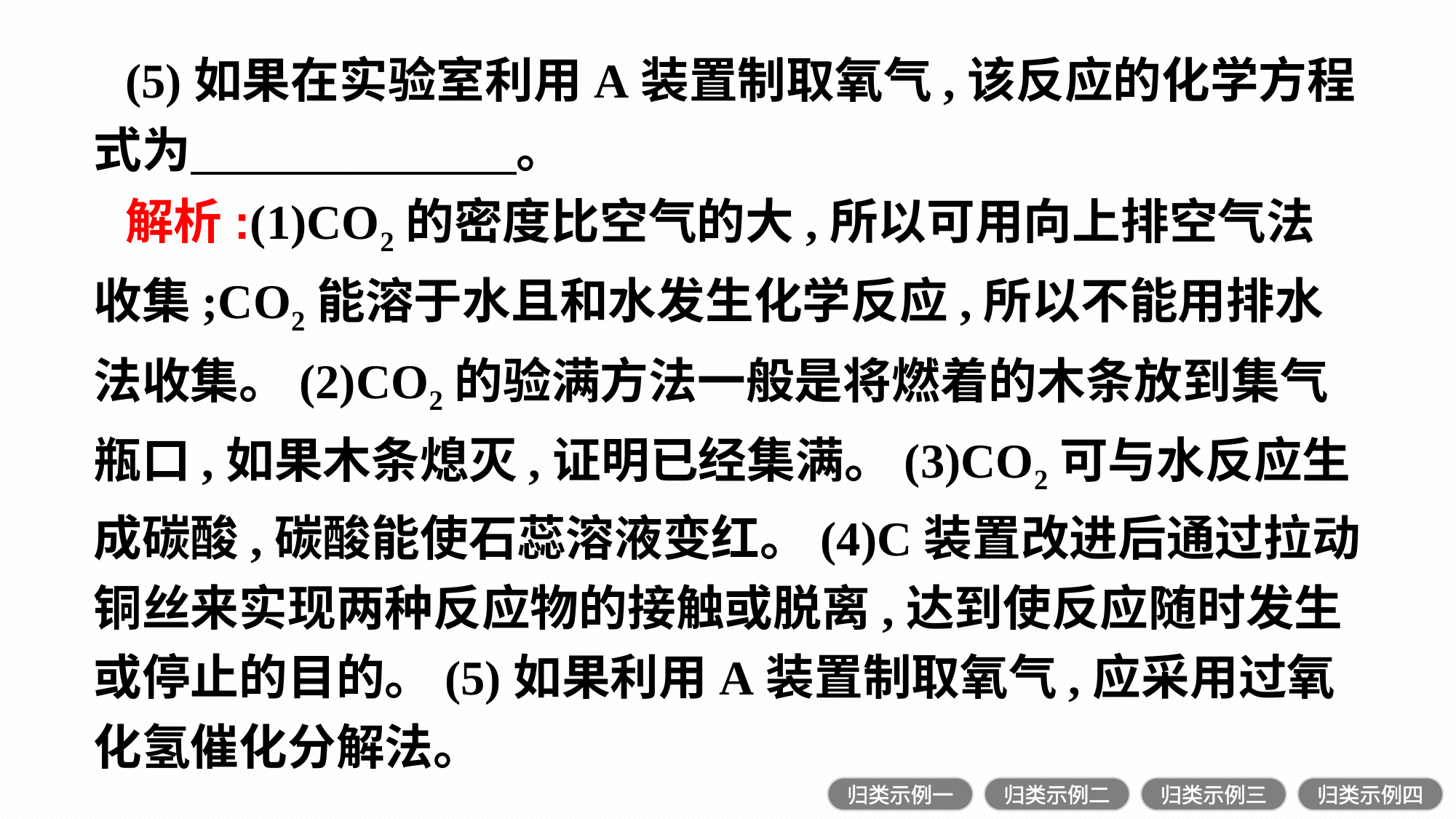

(5)如果在实验室利用A装置制取氧气,该反应的化学方程式为　                         。
解析:(1)CO2的密度比空气的大,所以可用向上排空气法收集;CO2能溶于水且和水发生化学反应,所以不能用排水法收集。(2)CO2的验满方法一般是将燃着的木条放到集气瓶口,如果木条熄灭,证明已经集满。(3)CO2可与水反应生成碳酸,碳酸能使石蕊溶液变红。(4)C装置改进后通过拉动铜丝来实现两种反应物的接触或脱离,达到使反应随时发生或停止的目的。(5)如果利用A装置制取氧气,应采用过氧化氢催化分解法。